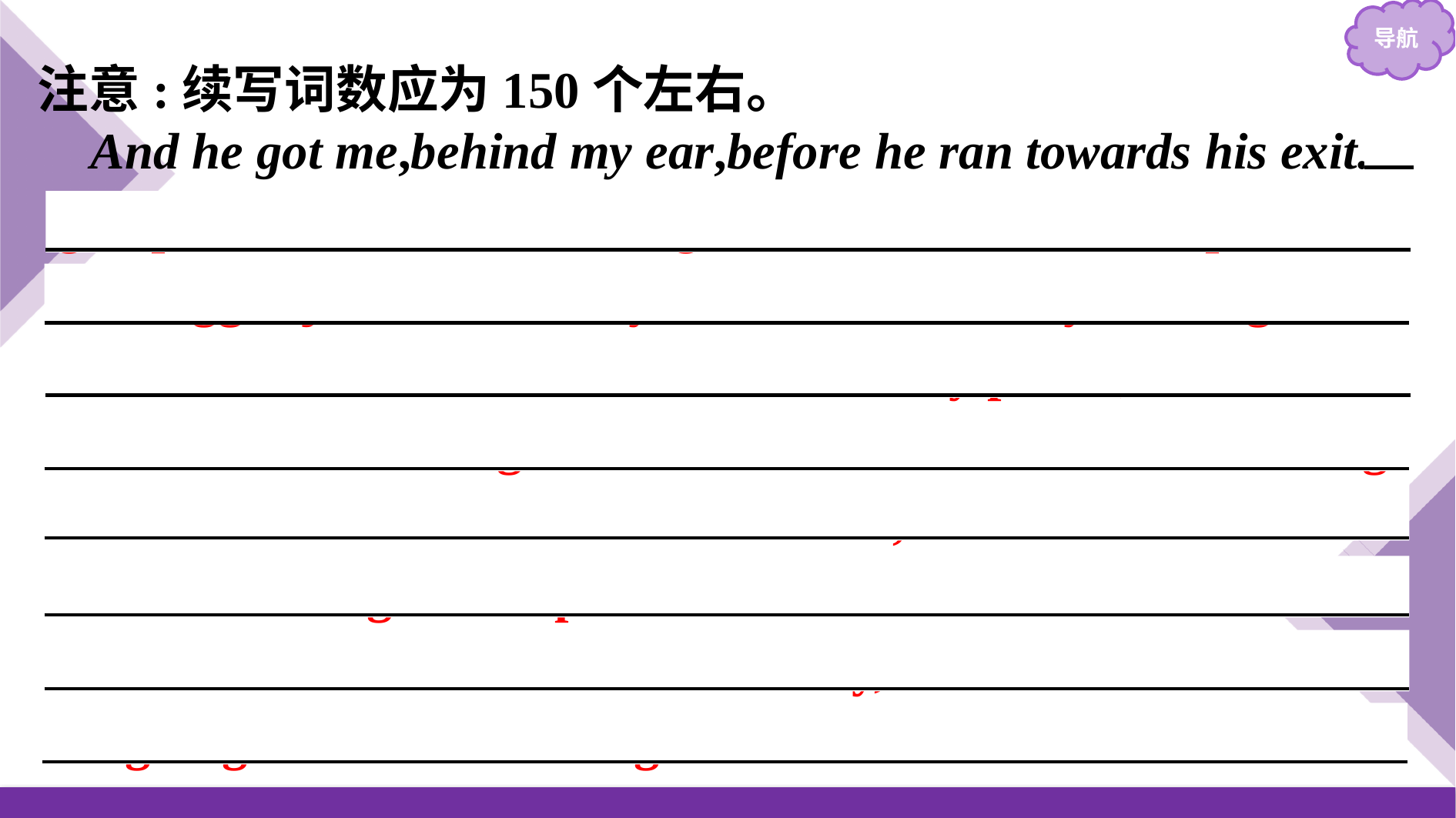

注意:续写词数应为150个左右。
And he got me,behind my ear,before he ran towards his exit.I grasped his brother’s water gun and ran after him.I pulled the trigger just as I met my “killer” at the alley.He fought back but his shooter was no match for my power,so instead he turned his water gun on a few other little kids.Before long we were in all-out water warfare.Soon,there were water balloons falling from upstairs windows and the whole block seemed to be involved.Needless to say,I was soaked and laughing like I’d never laughed before.